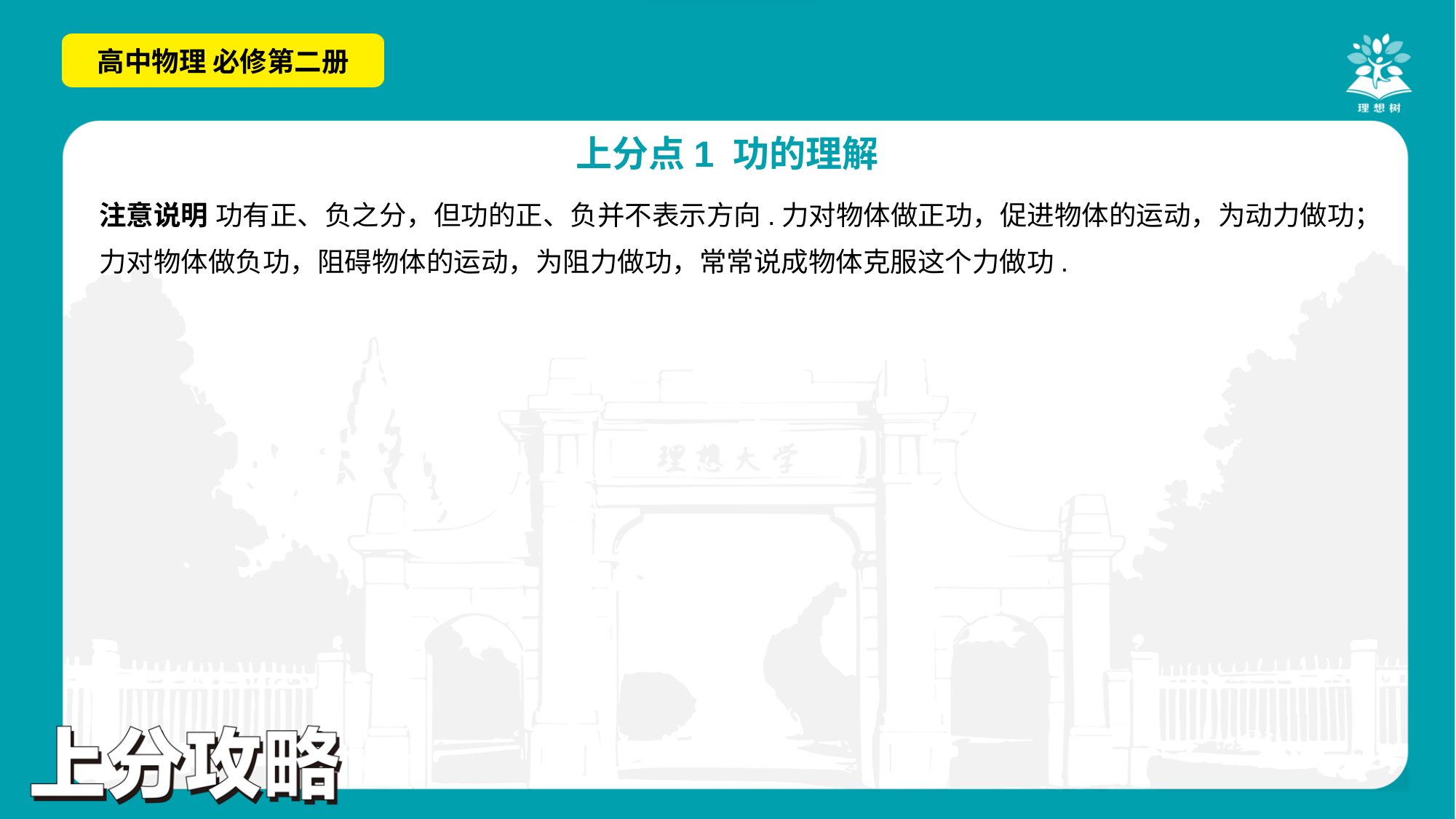

注意说明 功有正、负之分，但功的正、负并不表示方向.力对物体做正功，促进物体的运动，为动力做功；
力对物体做负功，阻碍物体的运动，为阻力做功，常常说成物体克服这个力做功.